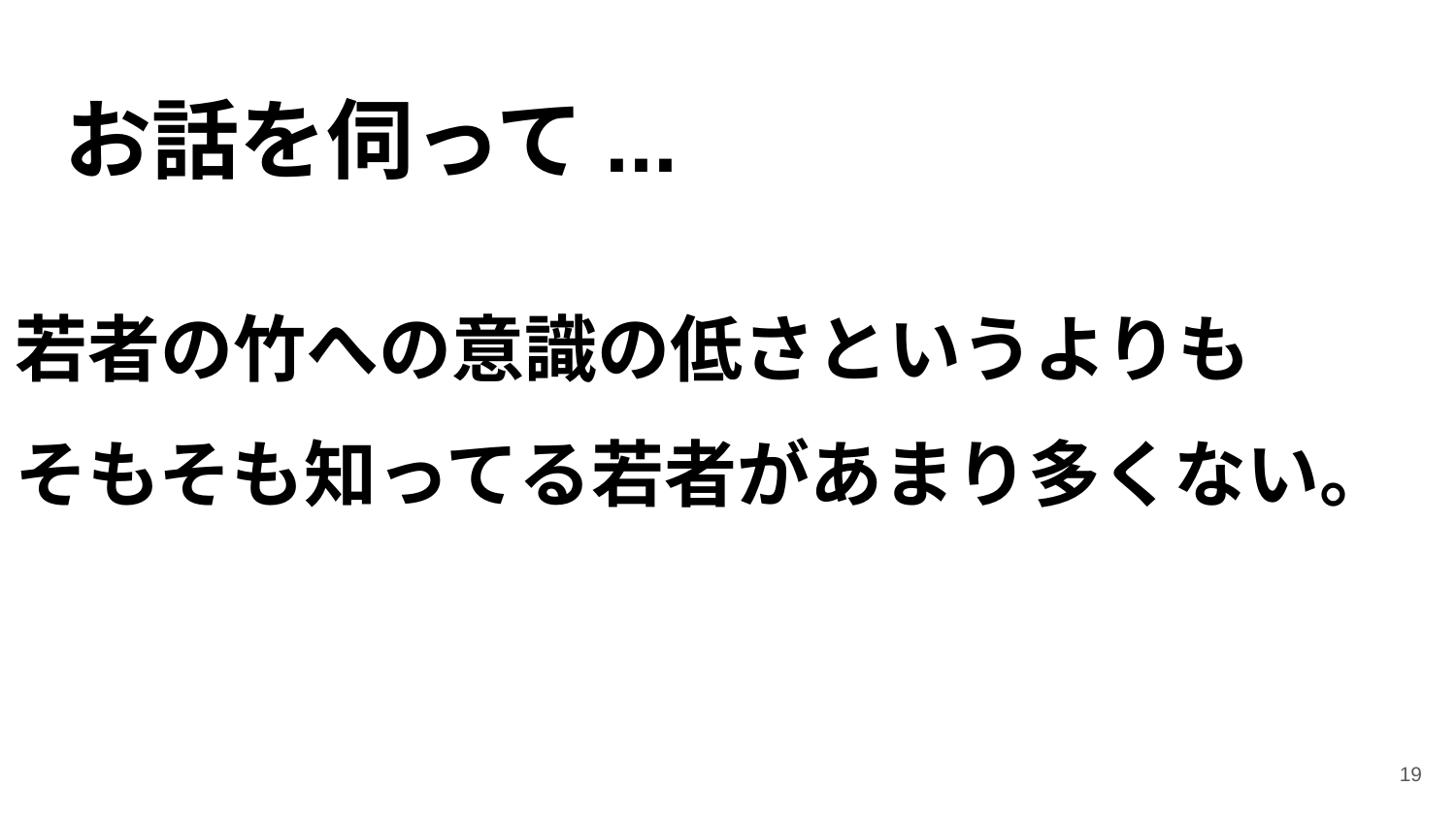

# お話を伺って...
若者の竹への意識の低さというよりも
そもそも知ってる若者があまり多くない。
19